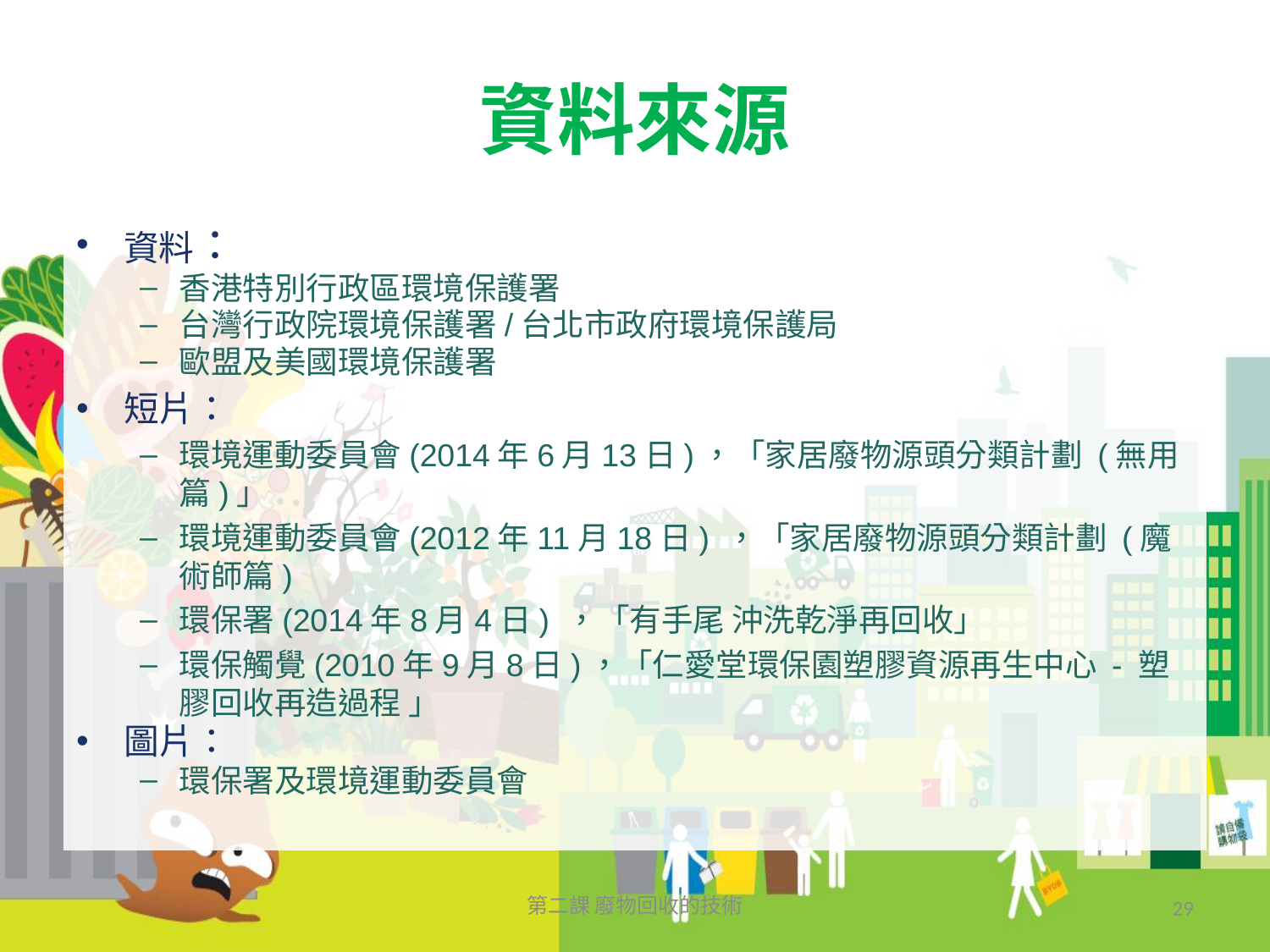

# 資料來源
資料：
香港特別行政區環境保護署
台灣行政院環境保護署/台北市政府環境保護局
歐盟及美國環境保護署
短片：
環境運動委員會(2014年6月13日)，「家居廢物源頭分類計劃 (無用篇)」
環境運動委員會(2012年11月18日) ，「家居廢物源頭分類計劃 (魔術師篇)
環保署(2014年8月4日) ，「有手尾 沖洗乾淨再回收」
環保觸覺(2010年9月8日)，「仁愛堂環保園塑膠資源再生中心 - 塑膠回收再造過程 」
圖片：
環保署及環境運動委員會
第二課 廢物回收的技術
29